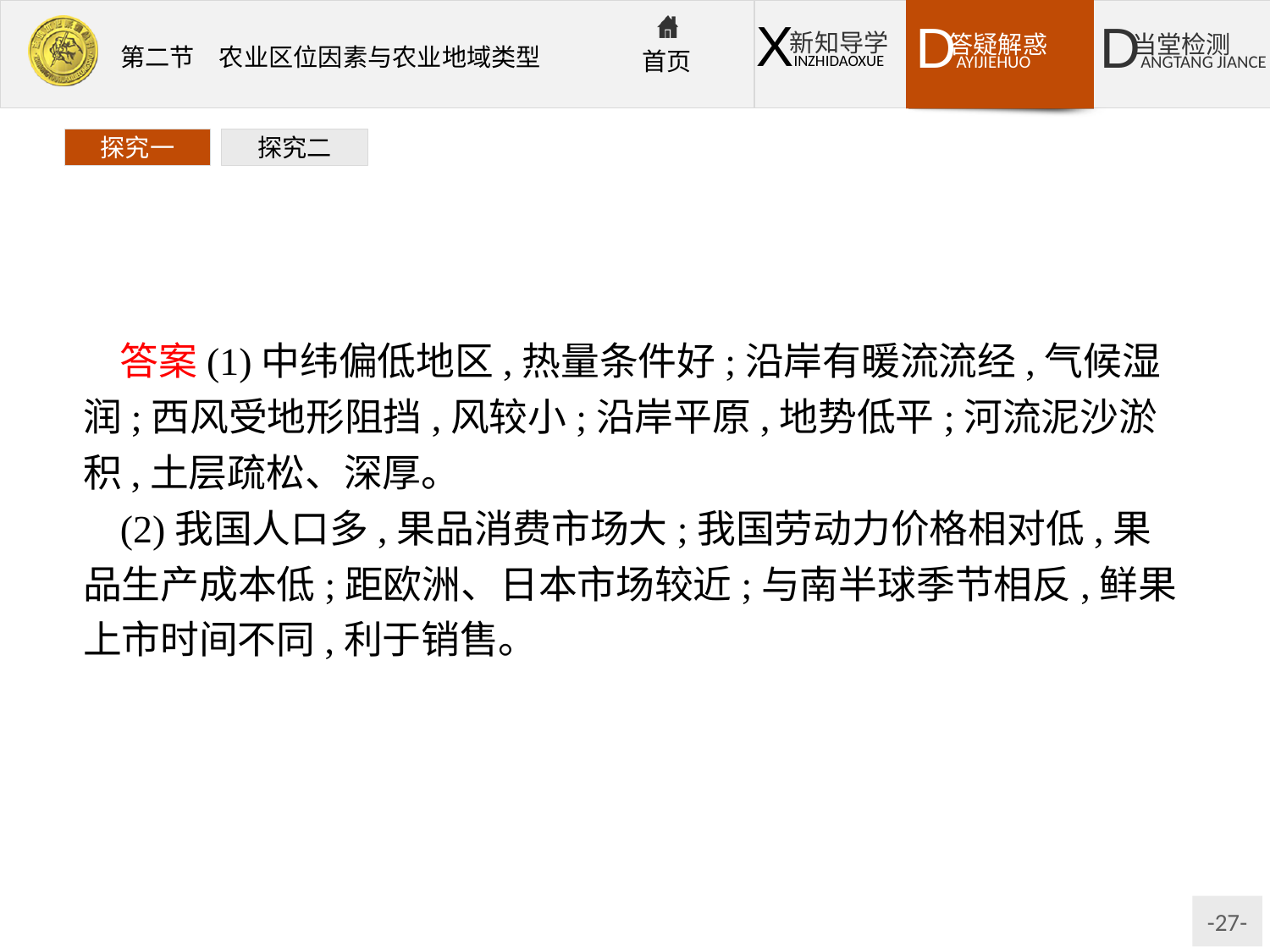

探究一
探究二
答案(1)中纬偏低地区,热量条件好;沿岸有暖流流经,气候湿润;西风受地形阻挡,风较小;沿岸平原,地势低平;河流泥沙淤积,土层疏松、深厚。
(2)我国人口多,果品消费市场大;我国劳动力价格相对低,果品生产成本低;距欧洲、日本市场较近;与南半球季节相反,鲜果上市时间不同,利于销售。